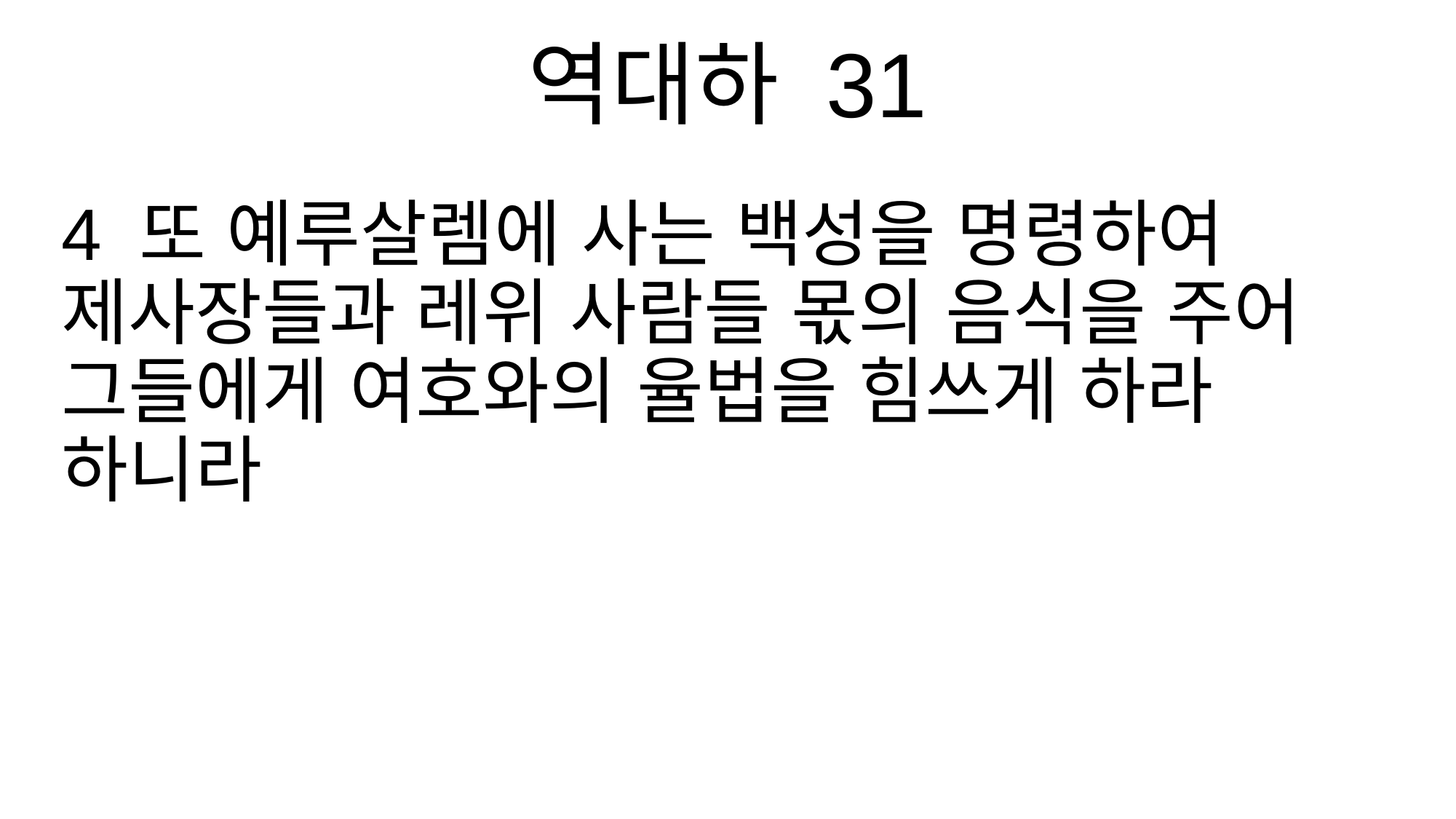

역대하 31
4 또 예루살렘에 사는 백성을 명령하여 제사장들과 레위 사람들 몫의 음식을 주어 그들에게 여호와의 율법을 힘쓰게 하라 하니라